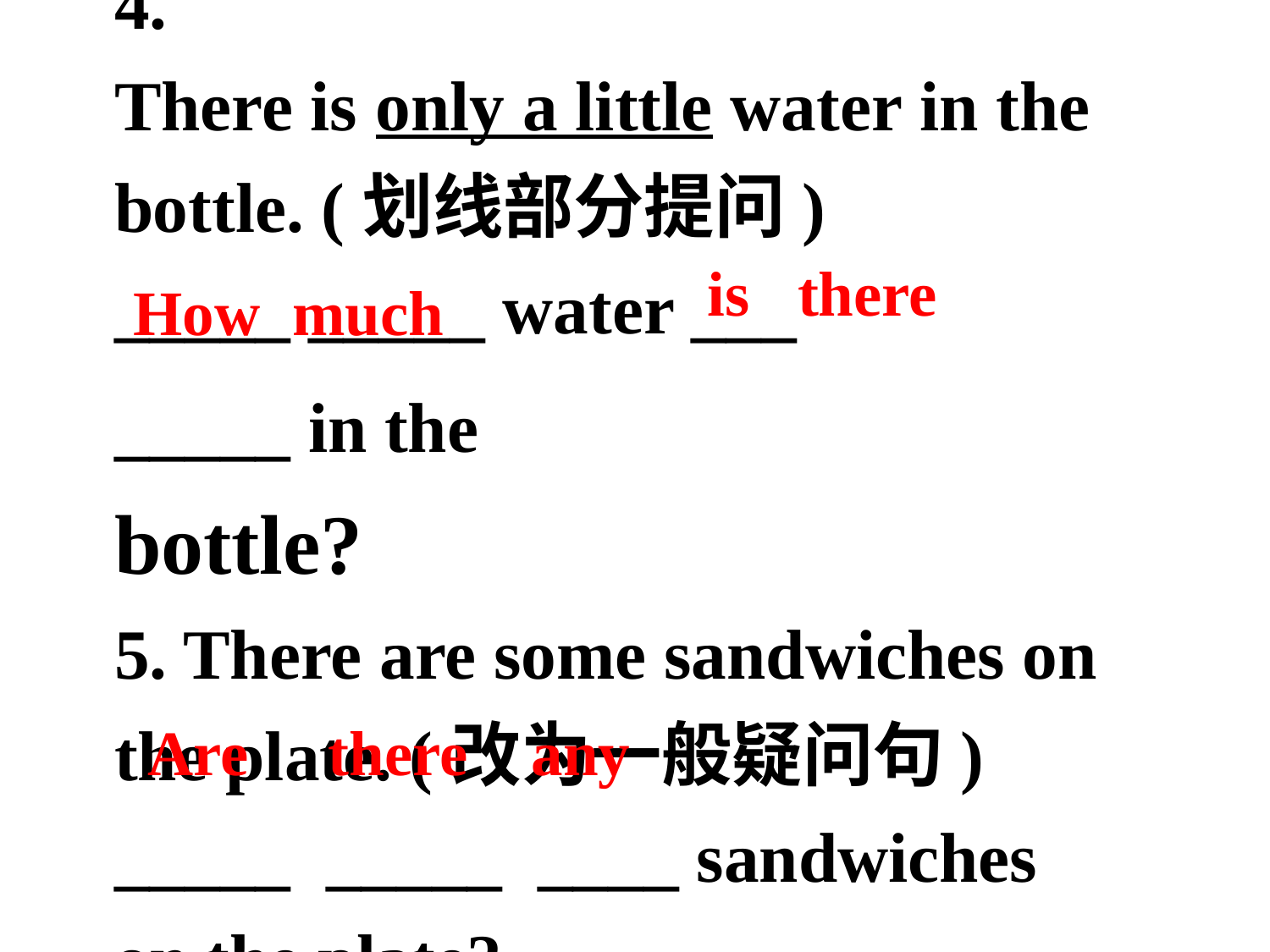

4. There is only a little water in the
bottle. (划线部分提问)
_____ _____ water ___ _____ in the 
bottle?
5. There are some sandwiches on 
the plate. (改为一般疑问句)
_____  _____  ____ sandwiches 
on the plate?
is   there
 How  much
Are     there    any